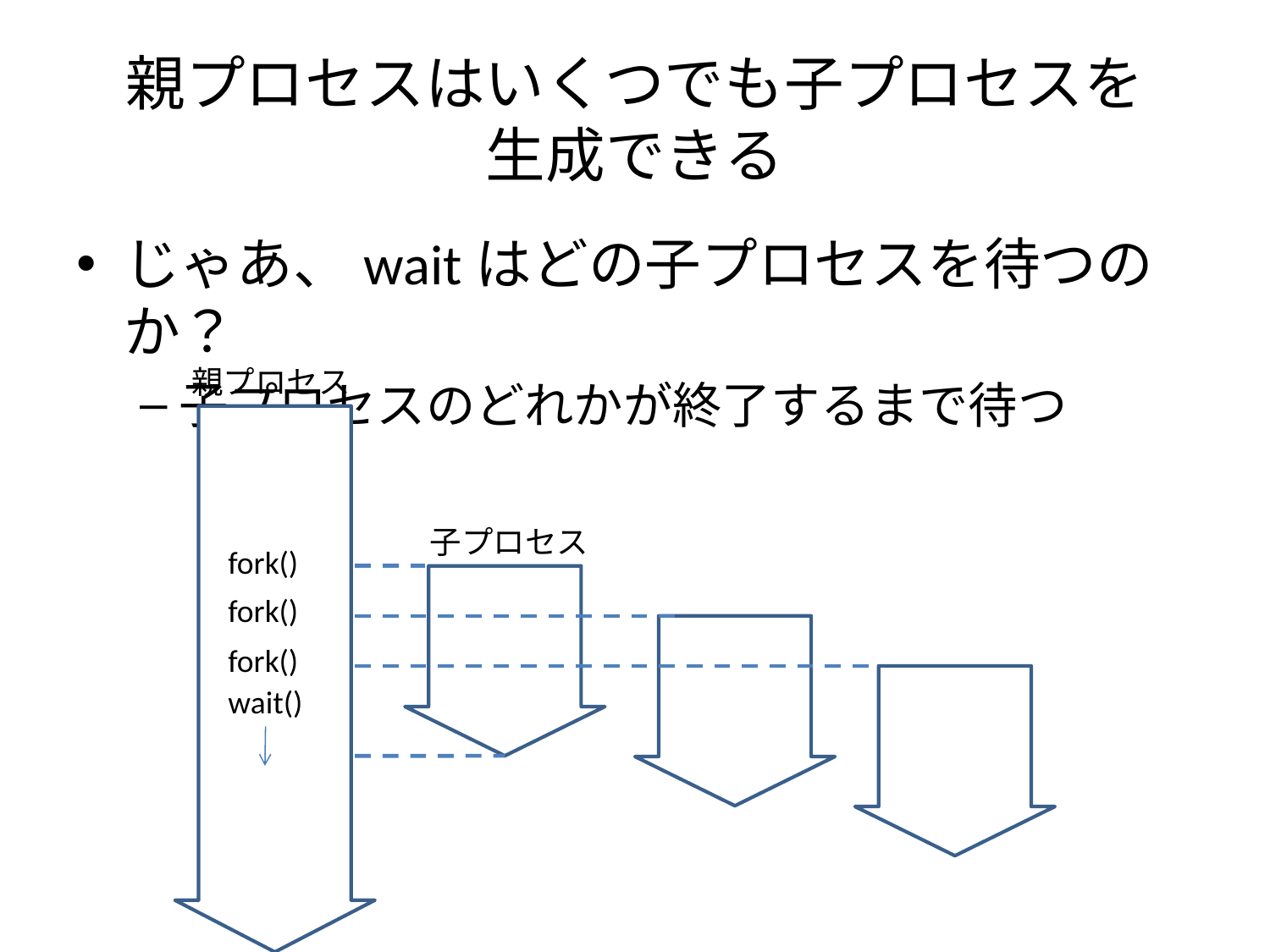

# 親プロセスはいくつでも子プロセスを 生成できる
じゃあ、waitはどの子プロセスを待つのか？
子プロセスのどれかが終了するまで待つ
親プロセス

子プロセス
fork()

fork()

fork()

wait()